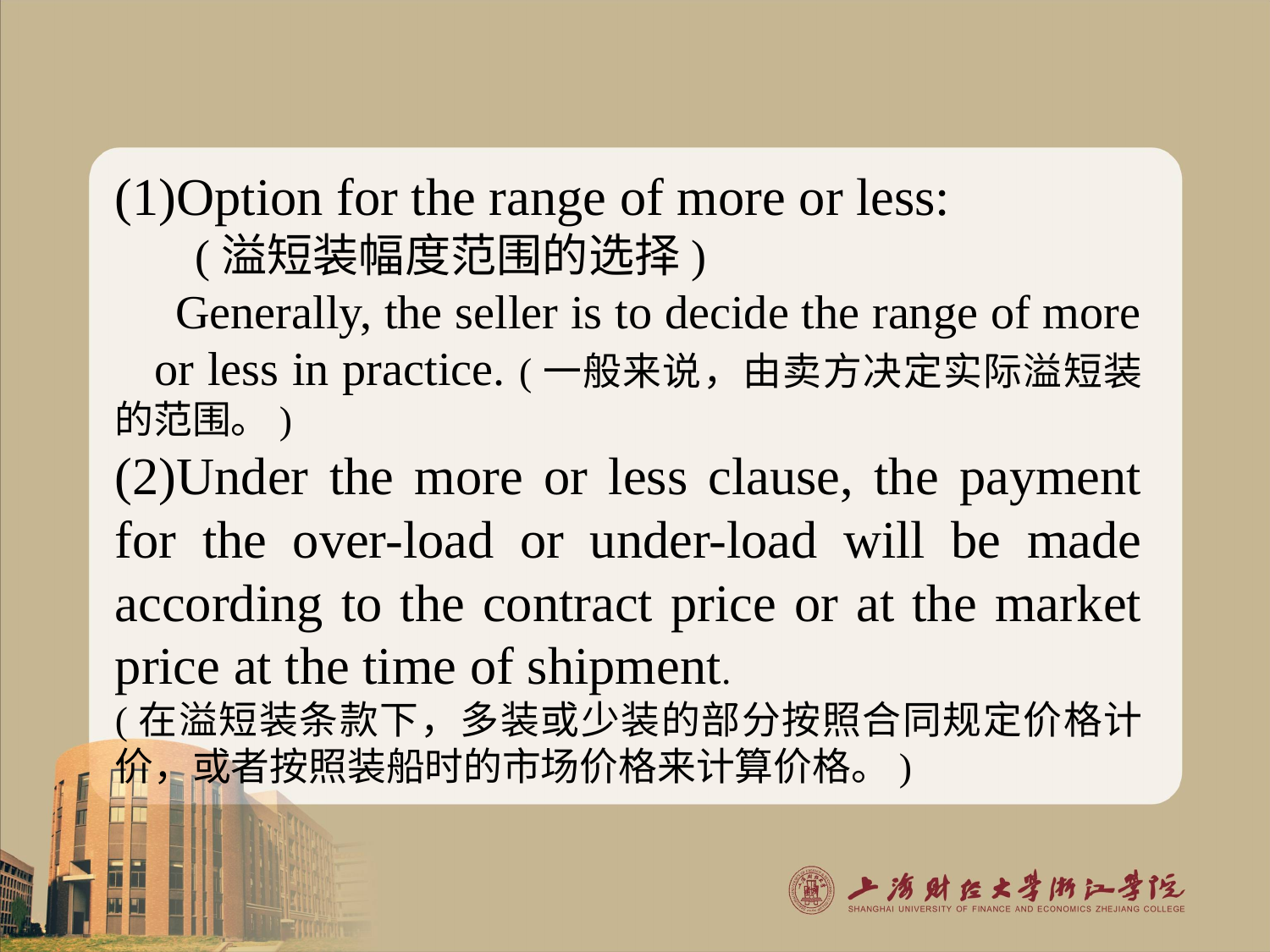

(1)Option for the range of more or less:
       (溢短装幅度范围的选择)
     Generally, the seller is to decide the range of more    or less in practice. (一般来说，由卖方决定实际溢短装的范围。)
(2)Under the more or less clause, the payment for the over-load or under-load will be made according to the contract price or at the market price at the time of shipment.
(在溢短装条款下，多装或少装的部分按照合同规定价格计价，或者按照装船时的市场价格来计算价格。)